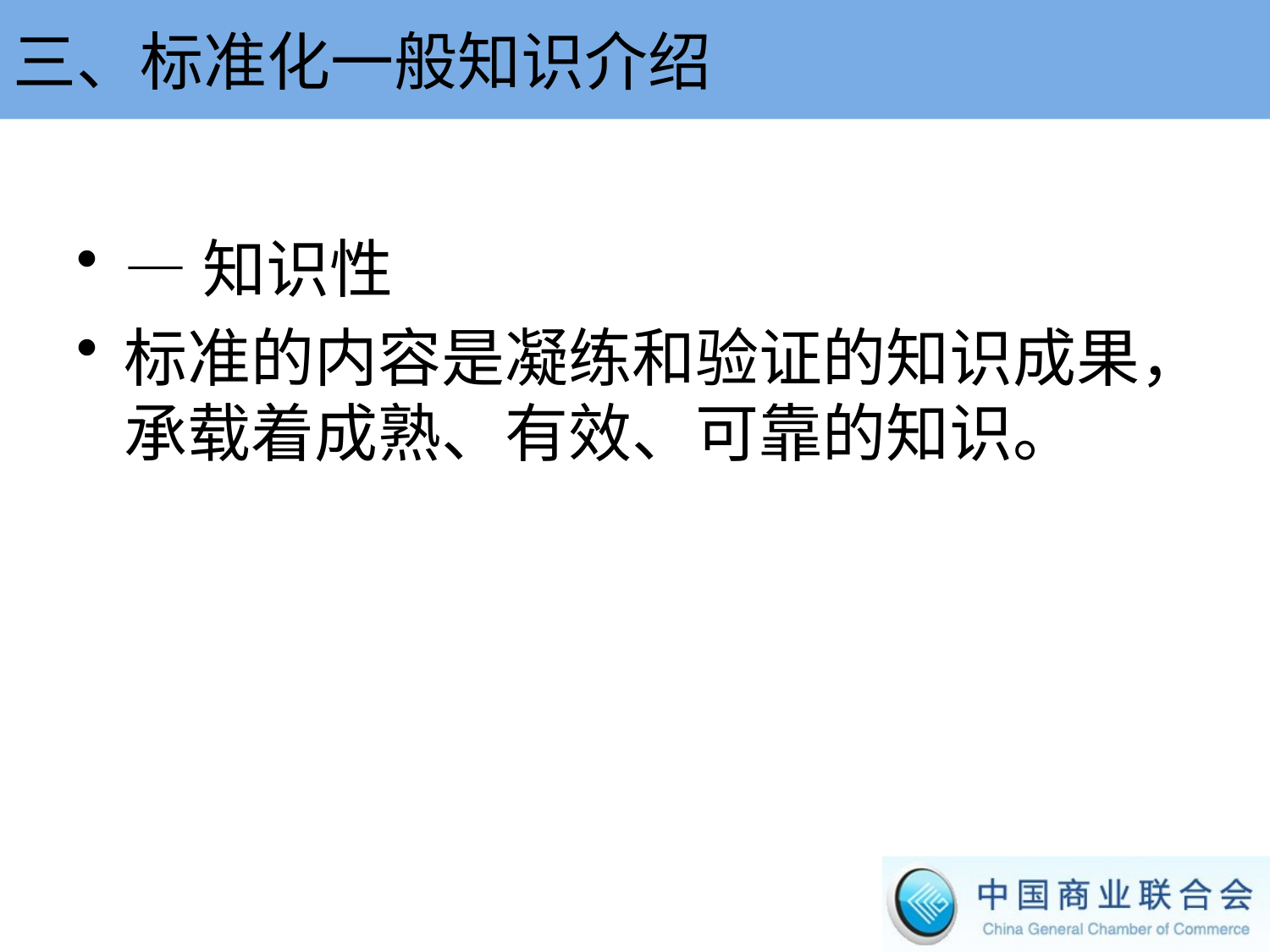

三、标准化一般知识介绍
—知识性
标准的内容是凝练和验证的知识成果，承载着成熟、有效、可靠的知识。